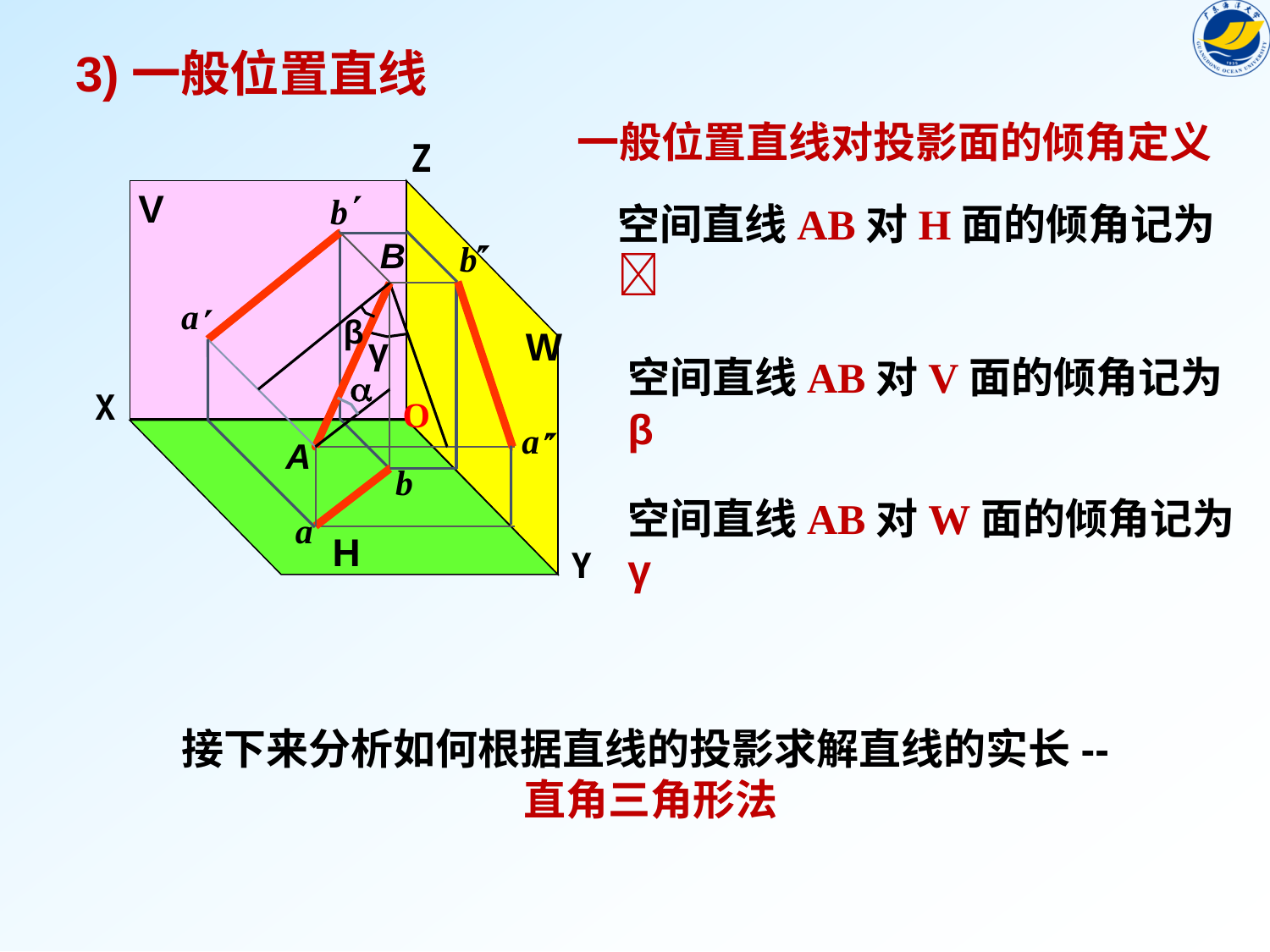

3)一般位置直线
一般位置直线对投影面的倾角定义
Z
′

V
b
空间直线AB对H面的倾角记为α

″

B
b

β

γ

′
a

W

空间直线AB对V面的倾角记为β

α

X
O
″
a

A

b

空间直线AB对W面的倾角记为γ

a

H
Y
接下来分析如何根据直线的投影求解直线的实长--直角三角形法